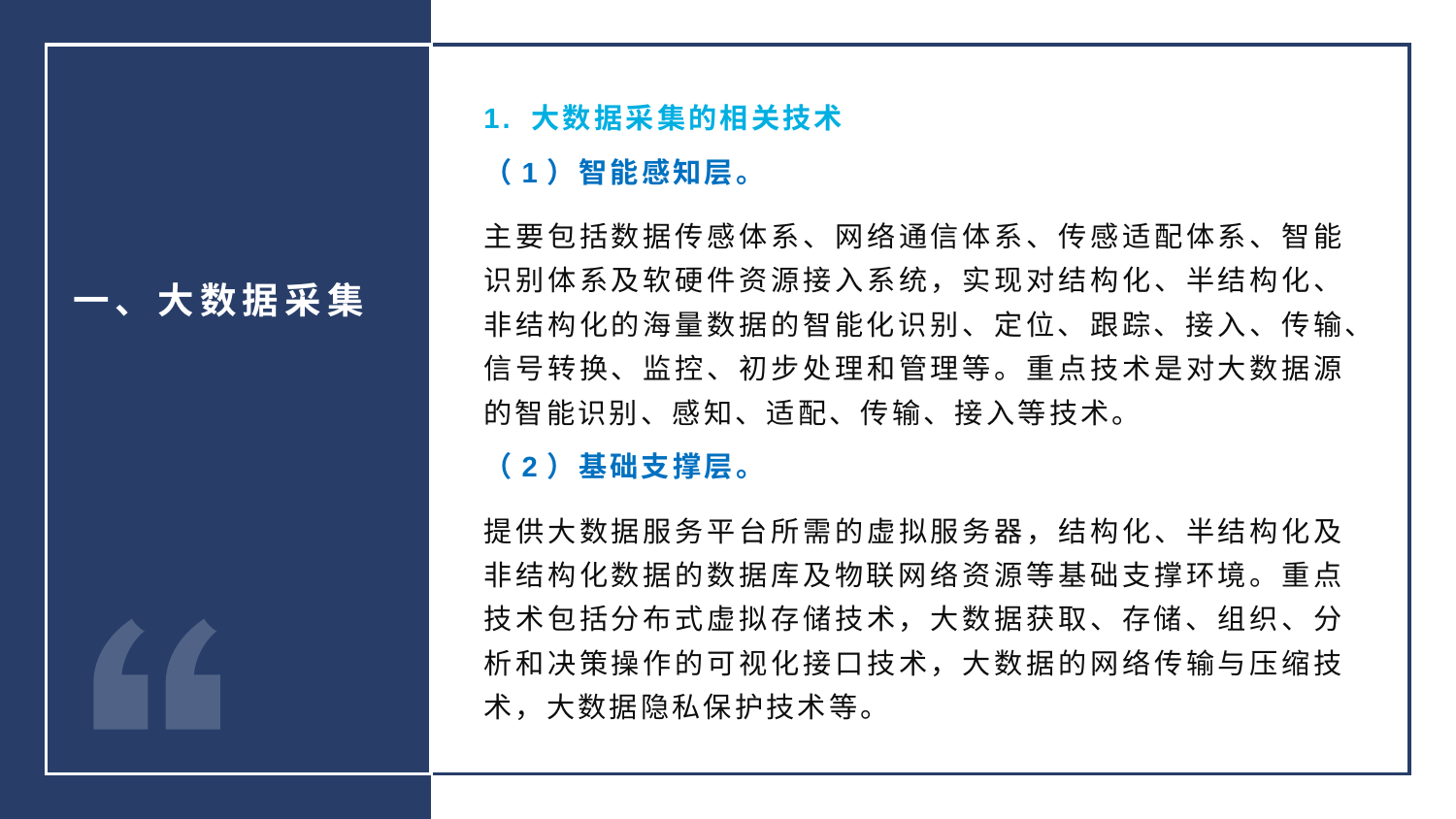

1. 大数据采集的相关技术
（1）智能感知层。
主要包括数据传感体系、网络通信体系、传感适配体系、智能识别体系及软硬件资源接入系统，实现对结构化、半结构化、非结构化的海量数据的智能化识别、定位、跟踪、接入、传输、信号转换、监控、初步处理和管理等。重点技术是对大数据源的智能识别、感知、适配、传输、接入等技术。
（2）基础支撑层。
提供大数据服务平台所需的虚拟服务器，结构化、半结构化及非结构化数据的数据库及物联网络资源等基础支撑环境。重点技术包括分布式虚拟存储技术，大数据获取、存储、组织、分析和决策操作的可视化接口技术，大数据的网络传输与压缩技术，大数据隐私保护技术等。
一、大数据采集